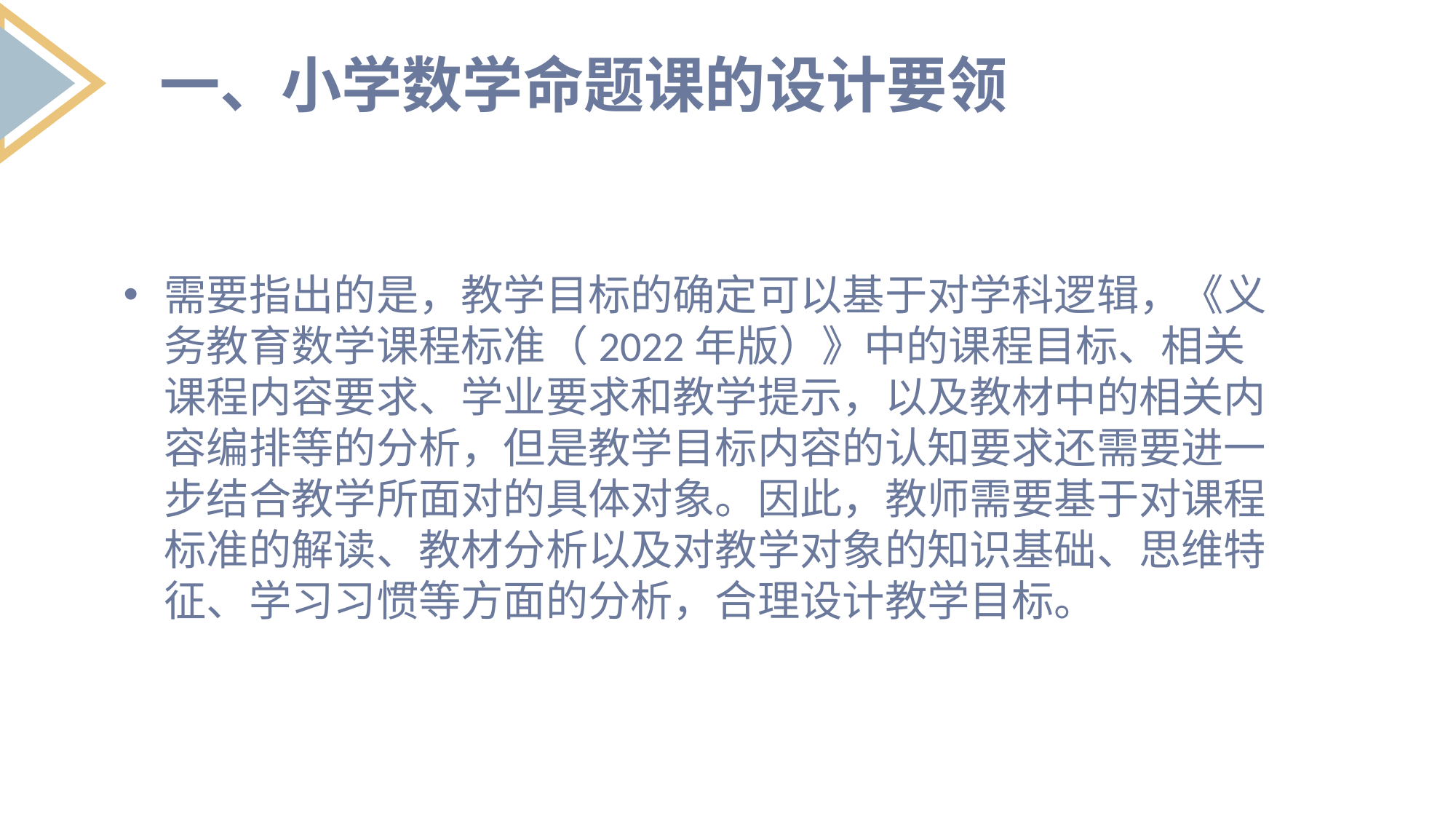

一、小学数学命题课的设计要领

需要指出的是，教学目标的确定可以基于对学科逻辑，《义务教育数学课程标准（2022年版）》中的课程目标、相关课程内容要求、学业要求和教学提示，以及教材中的相关内容编排等的分析，但是教学目标内容的认知要求还需要进一步结合教学所面对的具体对象。因此，教师需要基于对课程标准的解读、教材分析以及对教学对象的知识基础、思维特征、学习习惯等方面的分析，合理设计教学目标。